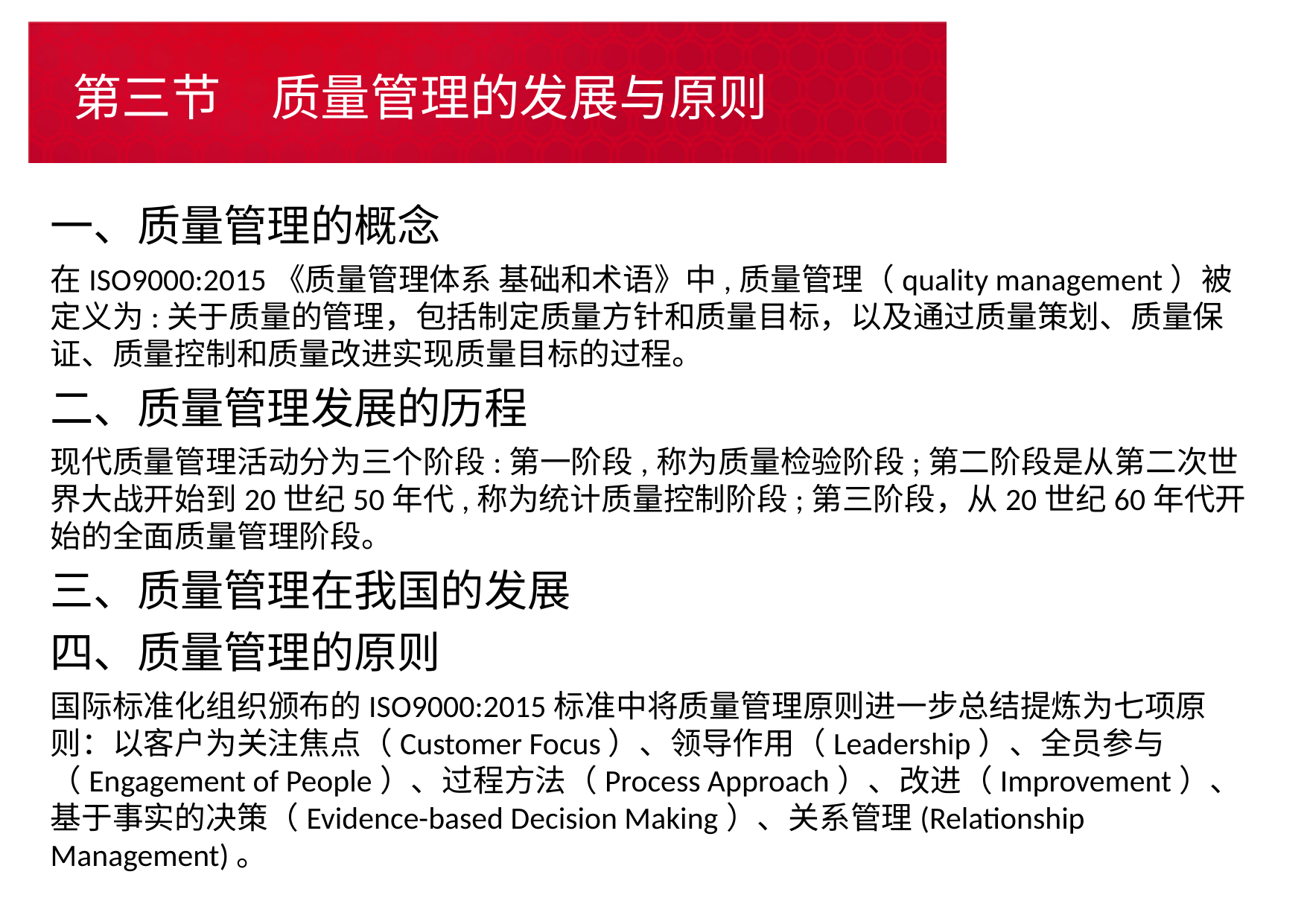

# 第三节　质量管理的发展与原则
一、质量管理的概念
在ISO9000:2015《质量管理体系 基础和术语》中,质量管理（quality management）被定义为:关于质量的管理，包括制定质量方针和质量目标，以及通过质量策划、质量保证、质量控制和质量改进实现质量目标的过程。
二、质量管理发展的历程
现代质量管理活动分为三个阶段:第一阶段,称为质量检验阶段;第二阶段是从第二次世界大战开始到20世纪50年代,称为统计质量控制阶段;第三阶段，从20世纪60年代开始的全面质量管理阶段。
三、质量管理在我国的发展
四、质量管理的原则
国际标准化组织颁布的ISO9000:2015标准中将质量管理原则进一步总结提炼为七项原则：以客户为关注焦点（Customer Focus）、领导作用（Leadership）、全员参与（Engagement of People）、过程方法（Process Approach）、改进（Improvement）、基于事实的决策（Evidence-based Decision Making）、关系管理(Relationship Management)。